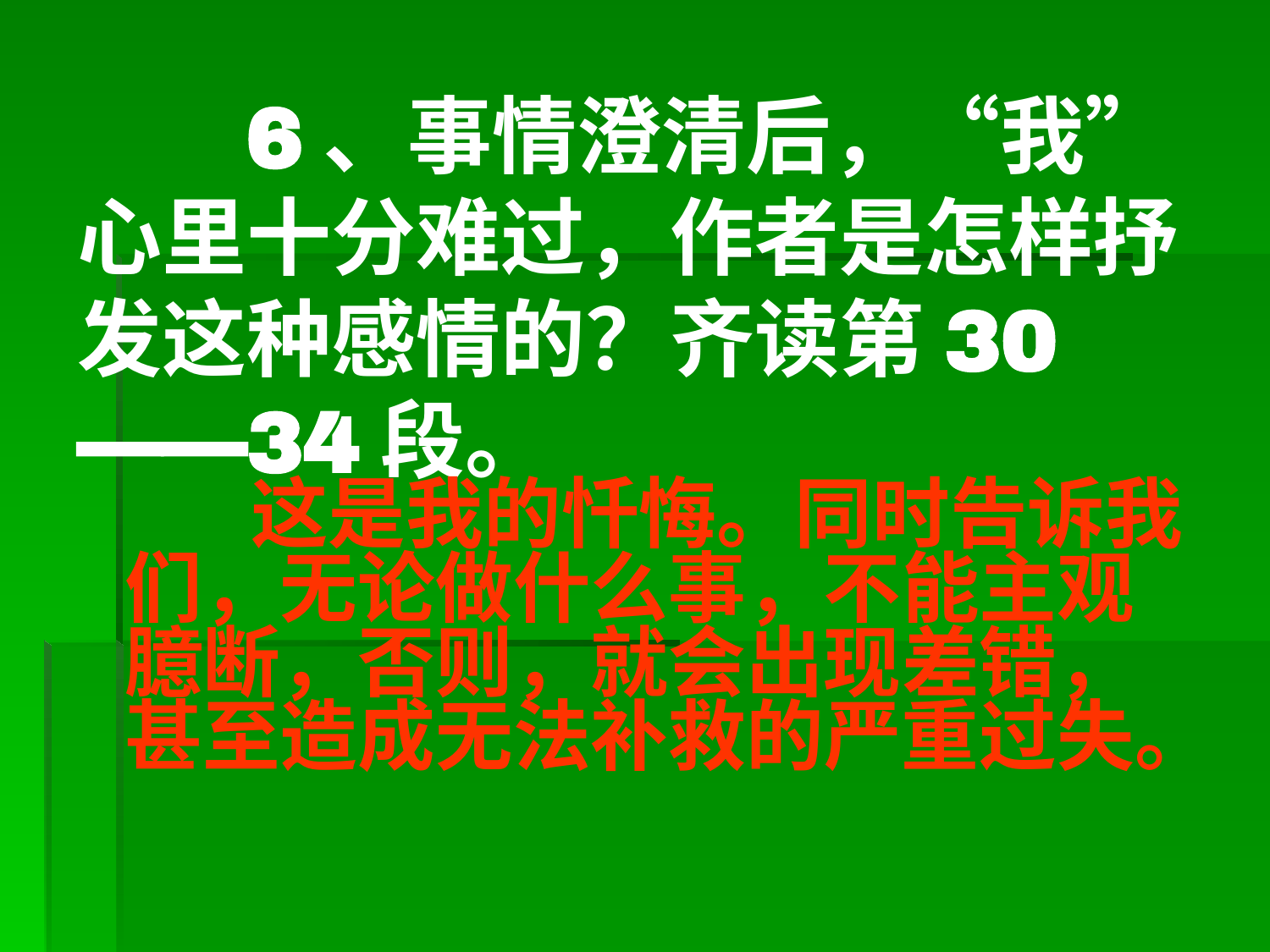

# 6、事情澄清后，“我”心里十分难过，作者是怎样抒发这种感情的？齐读第30——34段。
           这是我的忏悔。同时告诉我们，无论做什么事，不能主观臆断，否则，就会出现差错，甚至造成无法补救的严重过失。